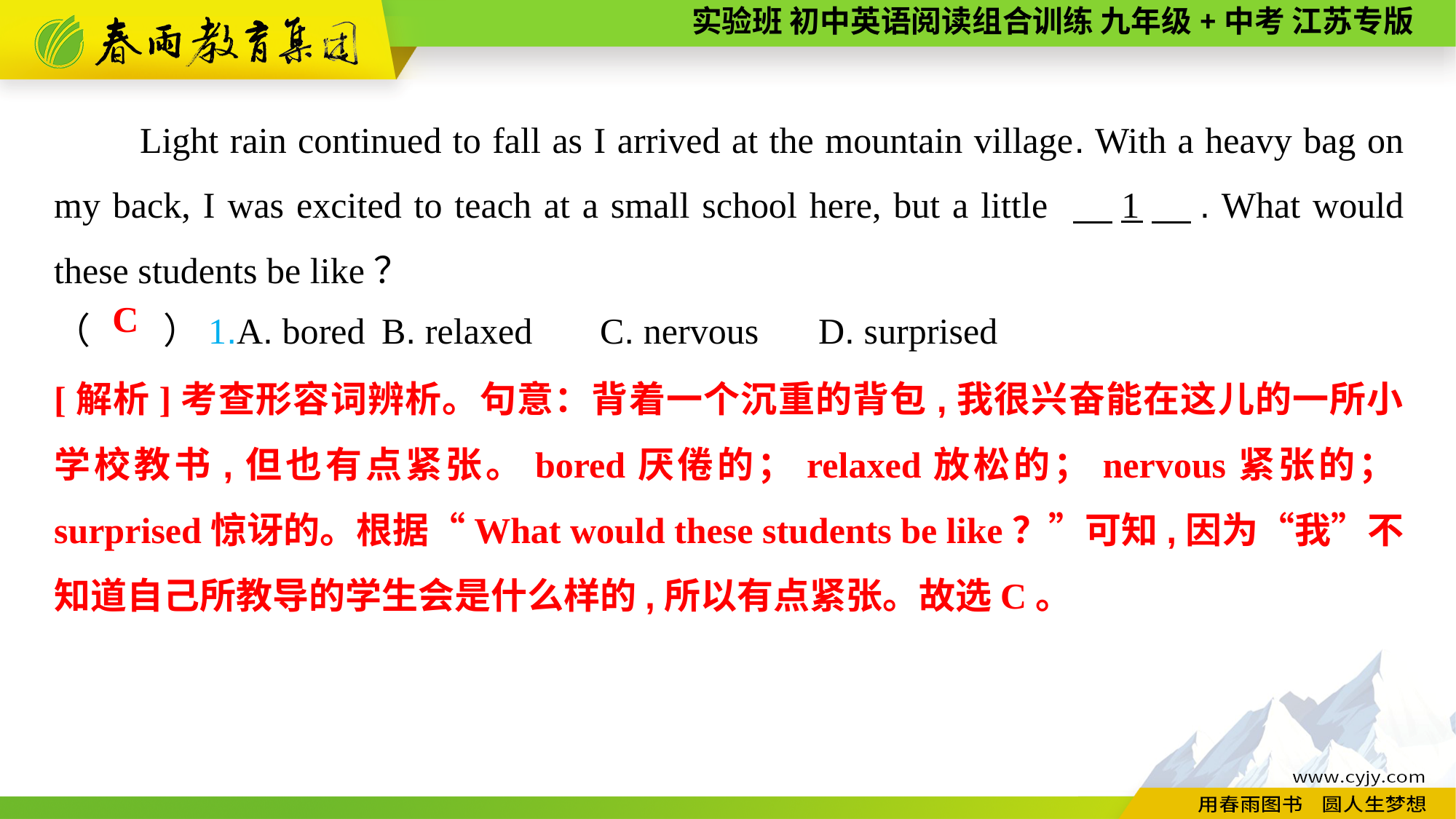

Light rain continued to fall as I arrived at the mountain village. With a heavy bag on my back, I was excited to teach at a small school here, but a little 　1　. What would these students be like？
（　　）1.A. bored	B. relaxed	C. nervous	D. surprised
C
[解析]考查形容词辨析。句意：背着一个沉重的背包,我很兴奋能在这儿的一所小学校教书,但也有点紧张。bored厌倦的；relaxed放松的；nervous紧张的；surprised惊讶的。根据“What would these students be like？”可知,因为“我”不知道自己所教导的学生会是什么样的,所以有点紧张。故选C。